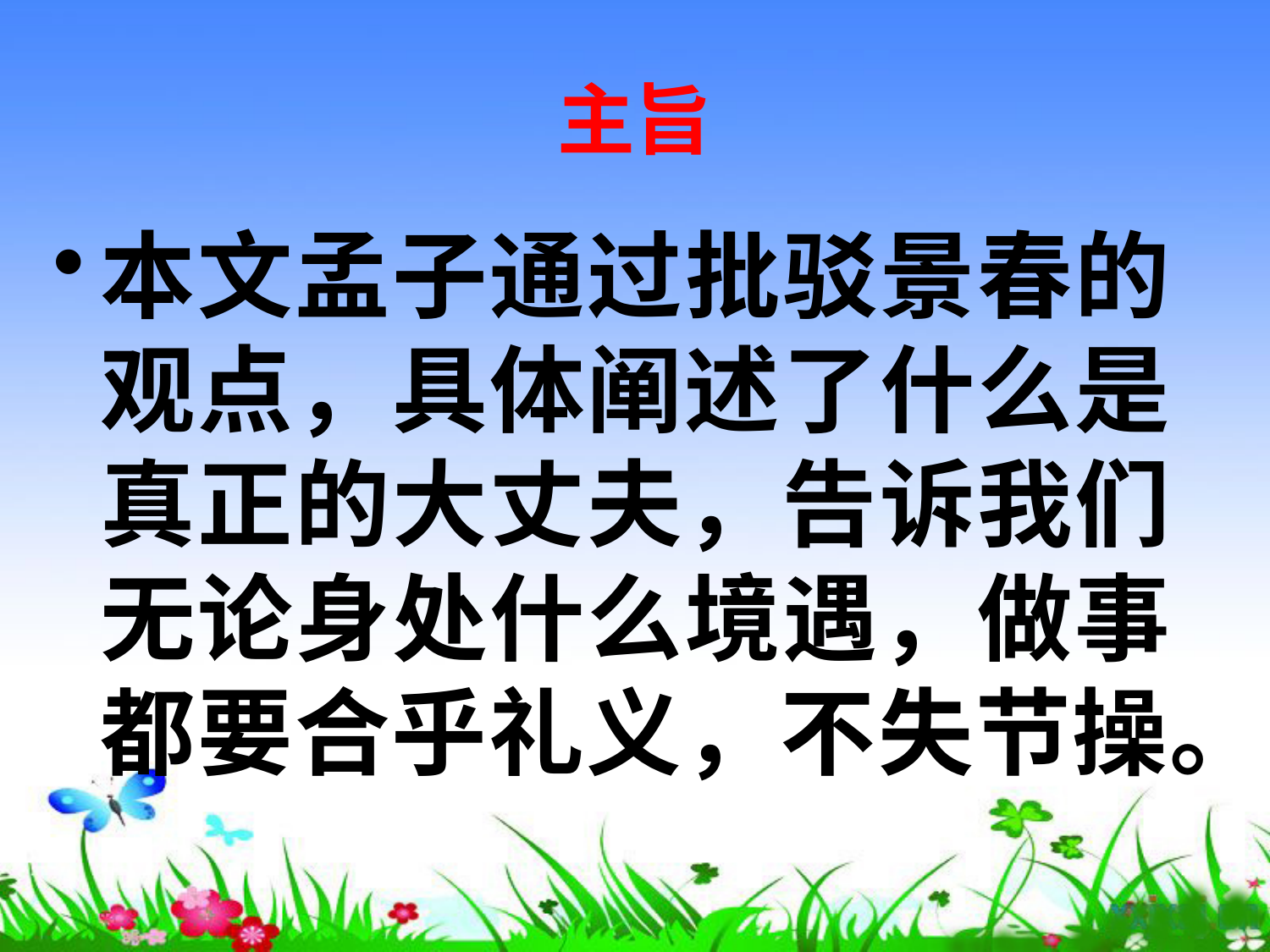

# 主旨
本文孟子通过批驳景春的观点，具体阐述了什么是真正的大丈夫，告诉我们无论身处什么境遇，做事都要合乎礼义，不失节操。